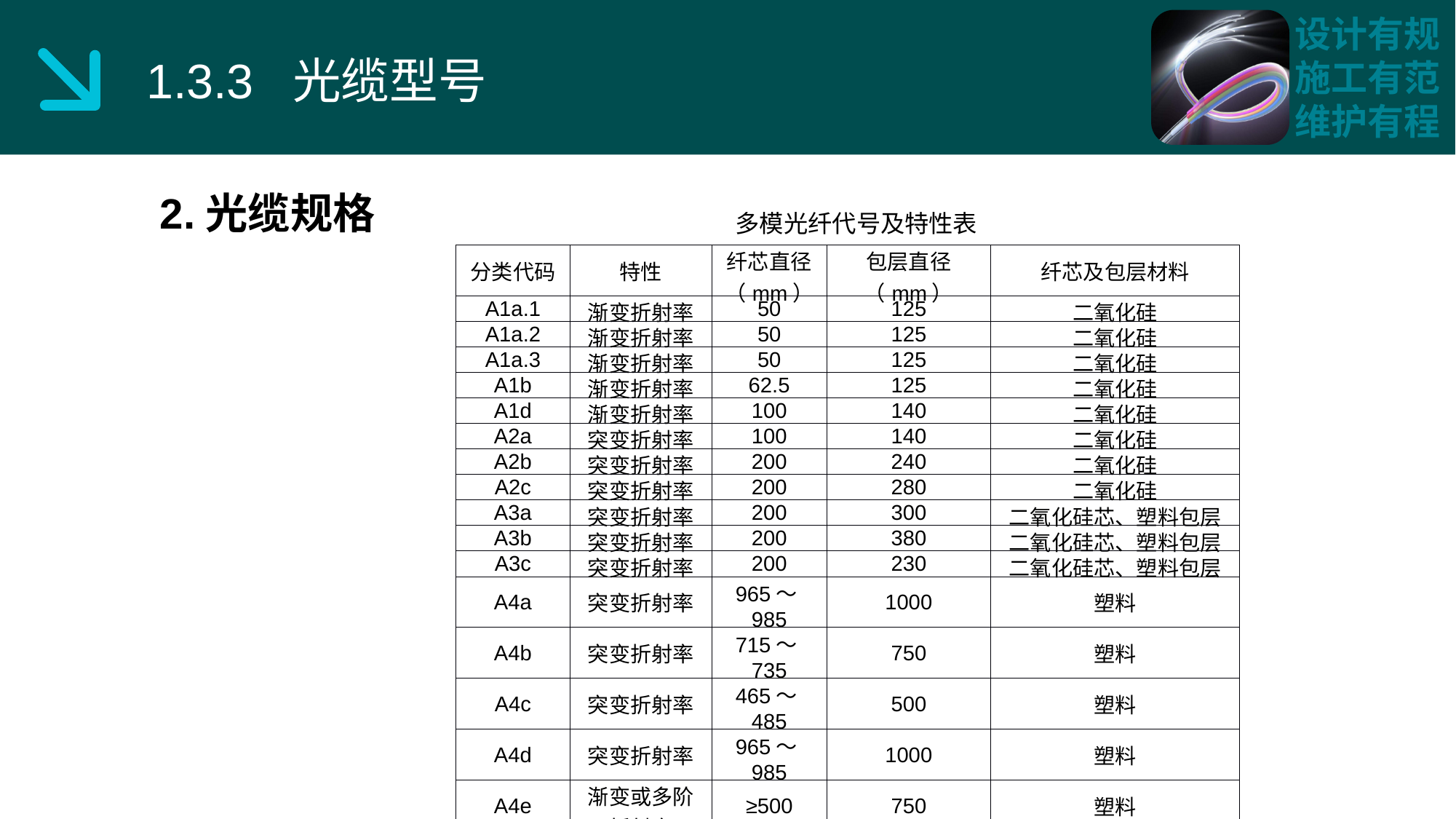

1.3.3  光缆型号

2.光缆规格
多模光纤代号及特性表
| 分类代码 | 特性 | 纤芯直径（mm） | 包层直径（mm） | 纤芯及包层材料 |
| --- | --- | --- | --- | --- |
| A1a.1 | 渐变折射率 | 50 | 125 | 二氧化硅 |
| A1a.2 | 渐变折射率 | 50 | 125 | 二氧化硅 |
| A1a.3 | 渐变折射率 | 50 | 125 | 二氧化硅 |
| A1b | 渐变折射率 | 62.5 | 125 | 二氧化硅 |
| A1d | 渐变折射率 | 100 | 140 | 二氧化硅 |
| A2a | 突变折射率 | 100 | 140 | 二氧化硅 |
| A2b | 突变折射率 | 200 | 240 | 二氧化硅 |
| A2c | 突变折射率 | 200 | 280 | 二氧化硅 |
| A3a | 突变折射率 | 200 | 300 | 二氧化硅芯、塑料包层 |
| A3b | 突变折射率 | 200 | 380 | 二氧化硅芯、塑料包层 |
| A3c | 突变折射率 | 200 | 230 | 二氧化硅芯、塑料包层 |
| A4a | 突变折射率 | 965～985 | 1000 | 塑料 |
| A4b | 突变折射率 | 715～735 | 750 | 塑料 |
| A4c | 突变折射率 | 465～485 | 500 | 塑料 |
| A4d | 突变折射率 | 965～985 | 1000 | 塑料 |
| A4e | 渐变或多阶折射率 | ≥500 | 750 | 塑料 |
| A4f | 渐变折射率 | 200 | 490 | 塑料 |
| A4g | 渐变折射率 | 120 | 490 | 塑料 |
| A4h | 渐变折射率 | 62.5 | 245 | 塑料 |